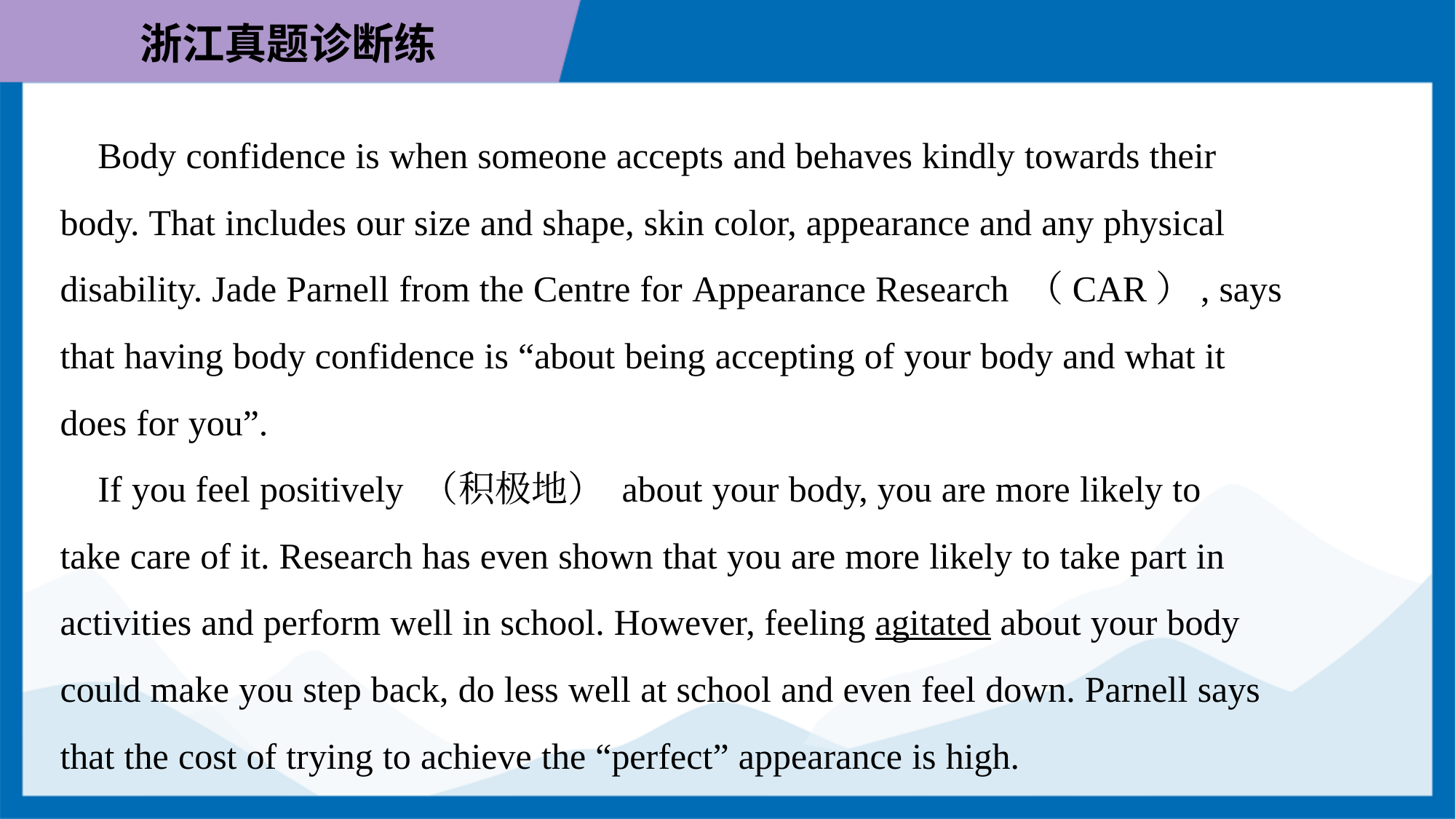

Body confidence is when someone accepts and behaves kindly towards their
body. That includes our size and shape, skin color, appearance and any physical
disability. Jade Parnell from the Centre for Appearance Research （CAR）, says
that having body confidence is “about being accepting of your body and what it
does for you”.
    If you feel positively （积极地） about your body, you are more likely to
take care of it. Research has even shown that you are more likely to take part in
activities and perform well in school. However, feeling agitated about your body
could make you step back, do less well at school and even feel down. Parnell says
that the cost of trying to achieve the “perfect” appearance is high.